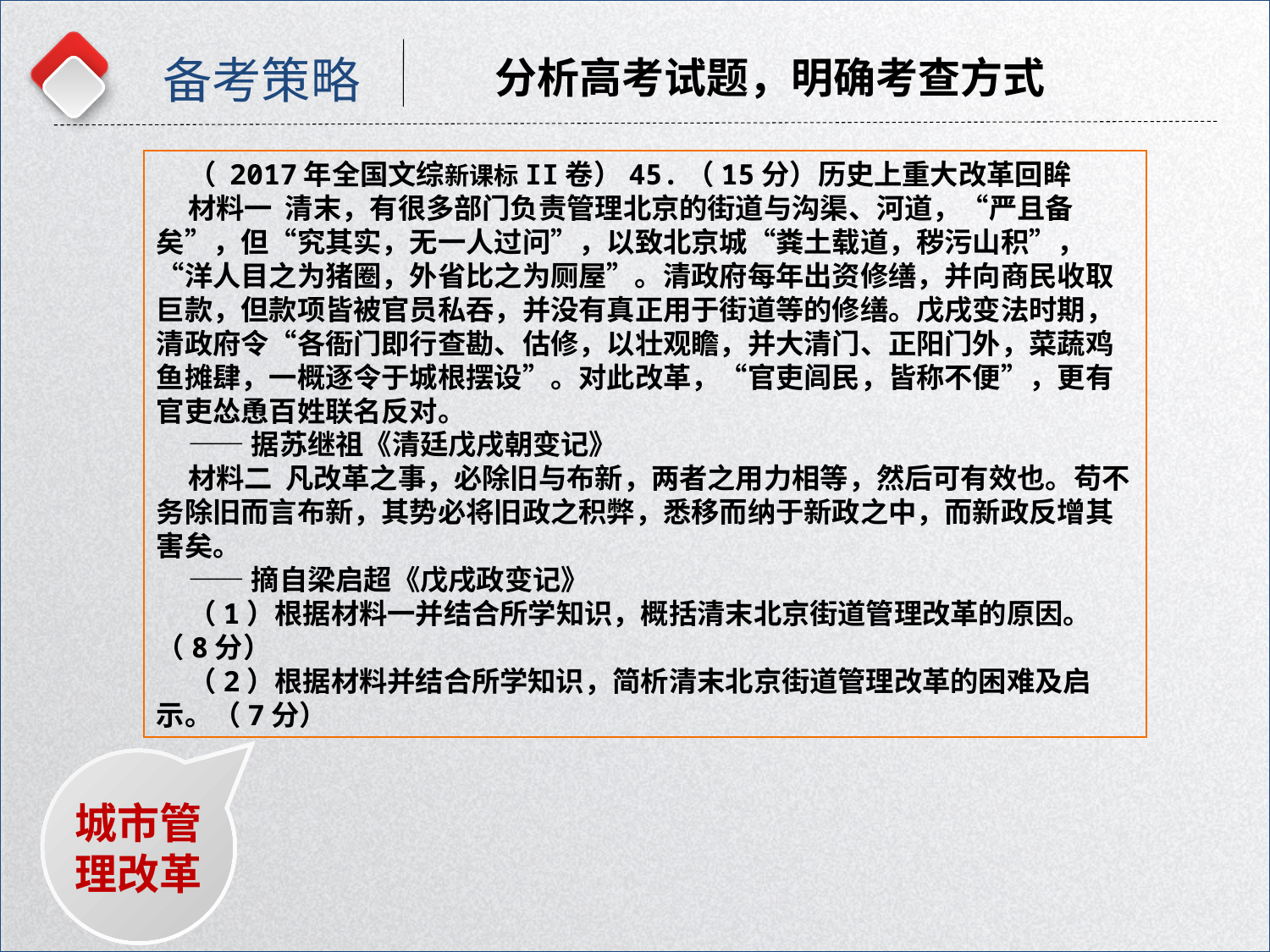

备考策略
分析高考试题，明确考查方式

（ 2017年全国文综新课标II卷）45.（15分）历史上重大改革回眸
材料一  清末，有很多部门负责管理北京的街道与沟渠、河道，“严且备矣”，但“究其实，无一人过问”，以致北京城“粪土载道，秽污山积”，“洋人目之为猪圈，外省比之为厕屋”。清政府每年出资修缮，并向商民收取巨款，但款项皆被官员私吞，并没有真正用于街道等的修缮。戊戌变法时期，清政府令“各衙门即行查勘、估修，以壮观瞻，并大清门、正阳门外，菜蔬鸡鱼摊肆，一概逐令于城根摆设”。对此改革，“官吏闾民，皆称不便”，更有官吏怂恿百姓联名反对。
——据苏继祖《清廷戊戌朝变记》
材料二  凡改革之事，必除旧与布新，两者之用力相等，然后可有效也。苟不务除旧而言布新，其势必将旧政之积弊，悉移而纳于新政之中，而新政反增其害矣。
——摘自梁启超《戊戌政变记》
（1）根据材料一并结合所学知识，概括清末北京街道管理改革的原因。（8分）
（2）根据材料并结合所学知识，简析清末北京街道管理改革的困难及启示。（7分）

城市管理改革